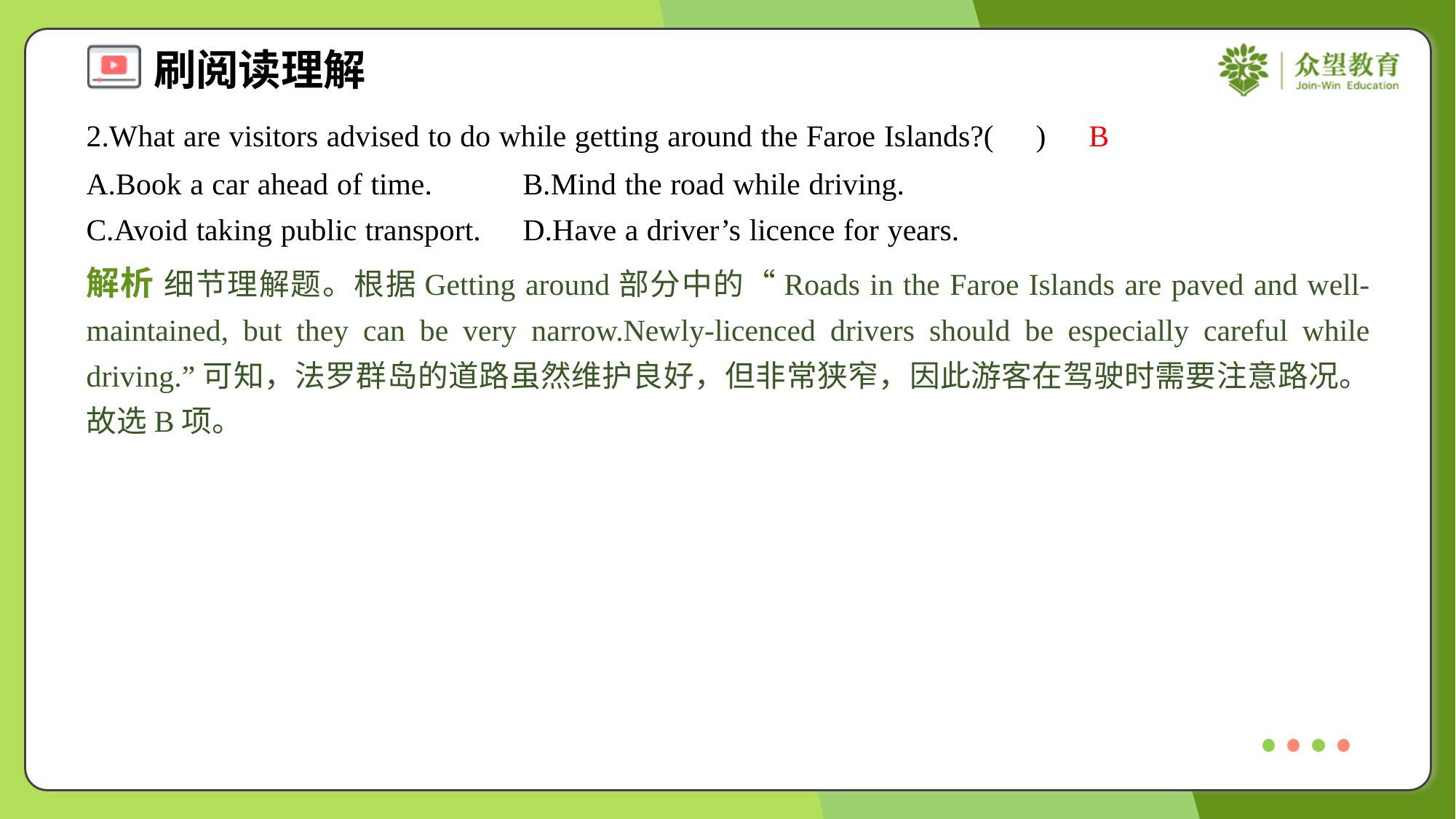

2.What are visitors advised to do while getting around the Faroe Islands?(     )
B
A.Book a car ahead of time.	B.Mind the road while driving.
C.Avoid taking public transport.	D.Have a driver’s licence for years.
解析 细节理解题。根据Getting around部分中的“Roads in the Faroe Islands are paved and well-maintained, but they can be very narrow.Newly-licenced drivers should be especially careful while driving.”可知，法罗群岛的道路虽然维护良好，但非常狭窄，因此游客在驾驶时需要注意路况。故选B项。